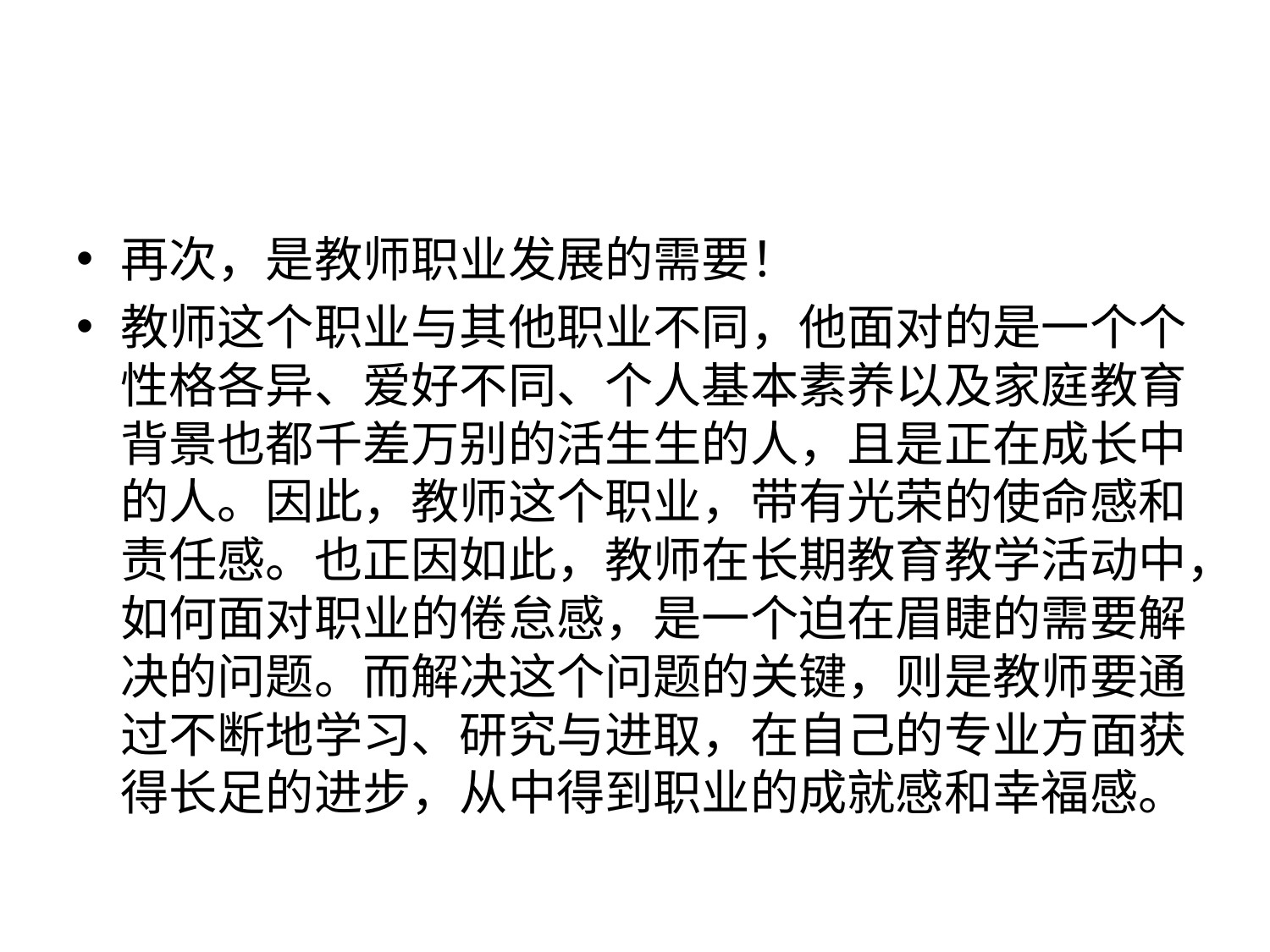

#
再次，是教师职业发展的需要！
教师这个职业与其他职业不同，他面对的是一个个性格各异、爱好不同、个人基本素养以及家庭教育背景也都千差万别的活生生的人，且是正在成长中的人。因此，教师这个职业，带有光荣的使命感和责任感。也正因如此，教师在长期教育教学活动中，如何面对职业的倦怠感，是一个迫在眉睫的需要解决的问题。而解决这个问题的关键，则是教师要通过不断地学习、研究与进取，在自己的专业方面获得长足的进步，从中得到职业的成就感和幸福感。